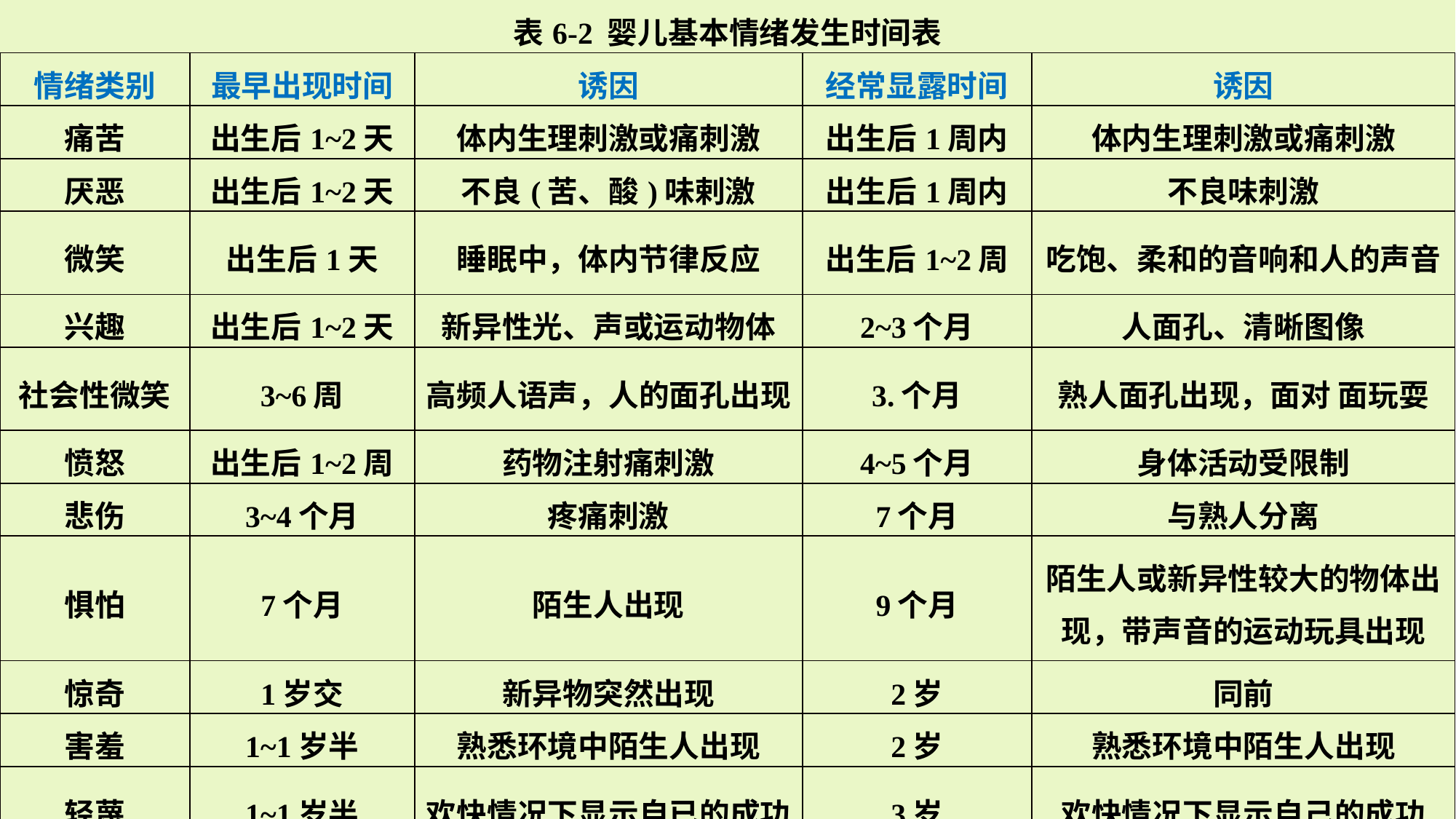

| 表6-2 婴儿基本情绪发生时间表 |  |  |  |  |
| --- | --- | --- | --- | --- |
| 情绪类别 | 最早出现时间 | 诱因 | 经常显露时间 | 诱因 |
| 痛苦 | 出生后1~2天 | 体内生理刺激或痛刺激 | 出生后1周内 | 体内生理刺激或痛刺激 |
| 厌恶 | 出生后1~2天 | 不良(苦、酸)味剌激 | 出生后1周内 | 不良味刺激 |
| 微笑 | 出生后1天 | 睡眠中，体内节律反应 | 出生后1~2周 | 吃饱、柔和的音响和人的声音 |
| 兴趣 | 出生后1~2天 | 新异性光、声或运动物体 | 2~3个月 | 人面孔、清晰图像 |
| 社会性微笑 | 3~6周 | 高频人语声，人的面孔出现 | 3.个月 | 熟人面孔出现，面对 面玩耍 |
| 愤怒 | 出生后1~2周 | 药物注射痛刺激 | 4~5个月 | 身体活动受限制 |
| 悲伤 | 3~4个月 | 疼痛刺激 | 7个月 | 与熟人分离 |
| 惧怕 | 7个月 | 陌生人出现 | 9个月 | 陌生人或新异性较大的物体出现，带声音的运动玩具出现 |
| 惊奇 | 1岁交 | 新异物突然出现 | 2岁 | 同前 |
| 害羞 | 1~1岁半 | 熟悉环境中陌生人出现 | 2岁 | 熟悉环境中陌生人出现 |
| 轻蔑 | 1~1岁半 | 欢快情况下显示自已的成功 | 3岁 | 欢快情况下显示自己的成功 |
| 内疚感 | 1~1岁半 | 抢夺别人的玩具 | 3岁 | 做错事，如打破杯子 |